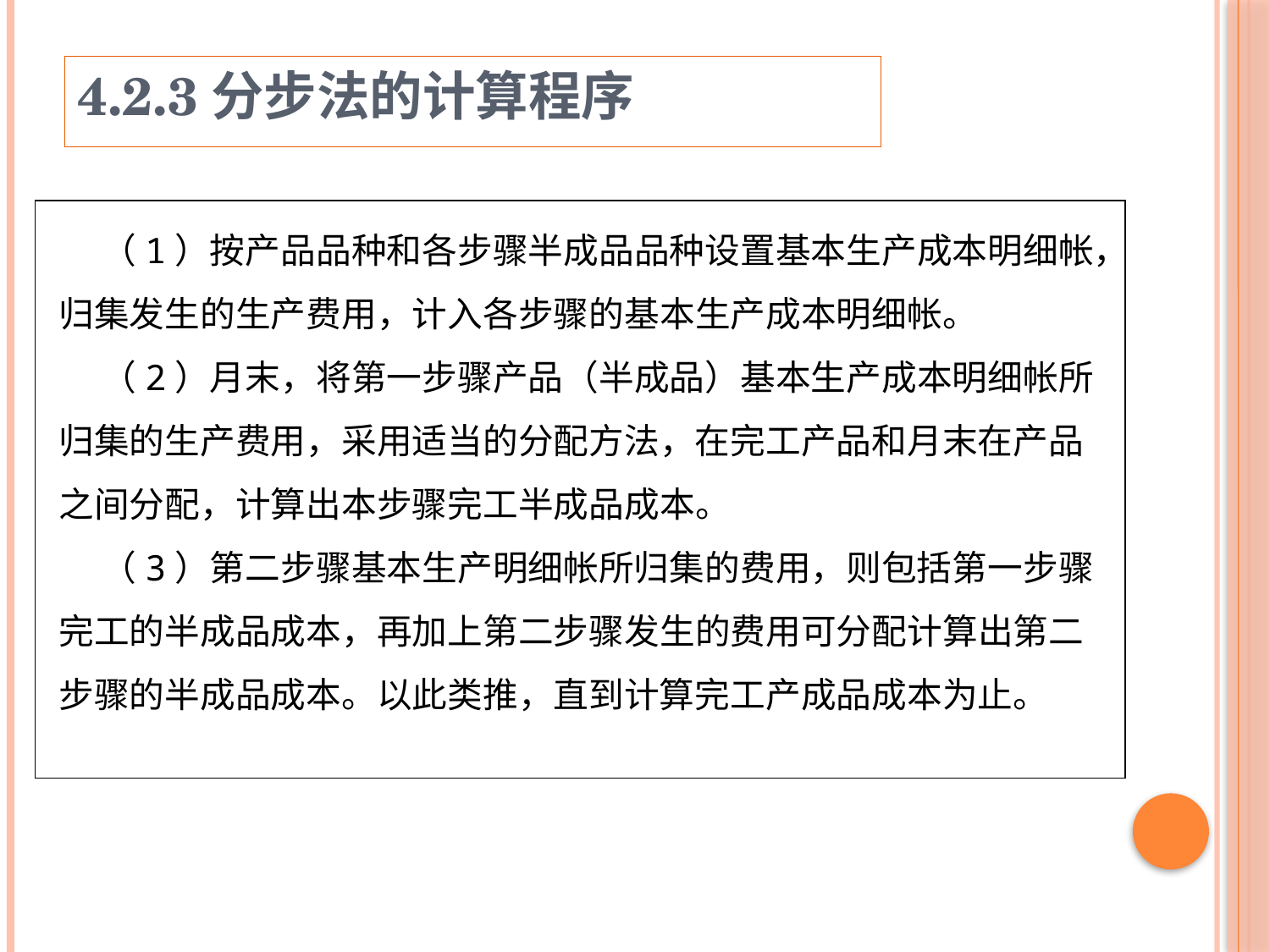

4.2.3分步法的计算程序
（1）按产品品种和各步骤半成品品种设置基本生产成本明细帐，归集发生的生产费用，计入各步骤的基本生产成本明细帐。
（2）月末，将第一步骤产品（半成品）基本生产成本明细帐所归集的生产费用，采用适当的分配方法，在完工产品和月末在产品之间分配，计算出本步骤完工半成品成本。
（3）第二步骤基本生产明细帐所归集的费用，则包括第一步骤完工的半成品成本，再加上第二步骤发生的费用可分配计算出第二步骤的半成品成本。以此类推，直到计算完工产成品成本为止。